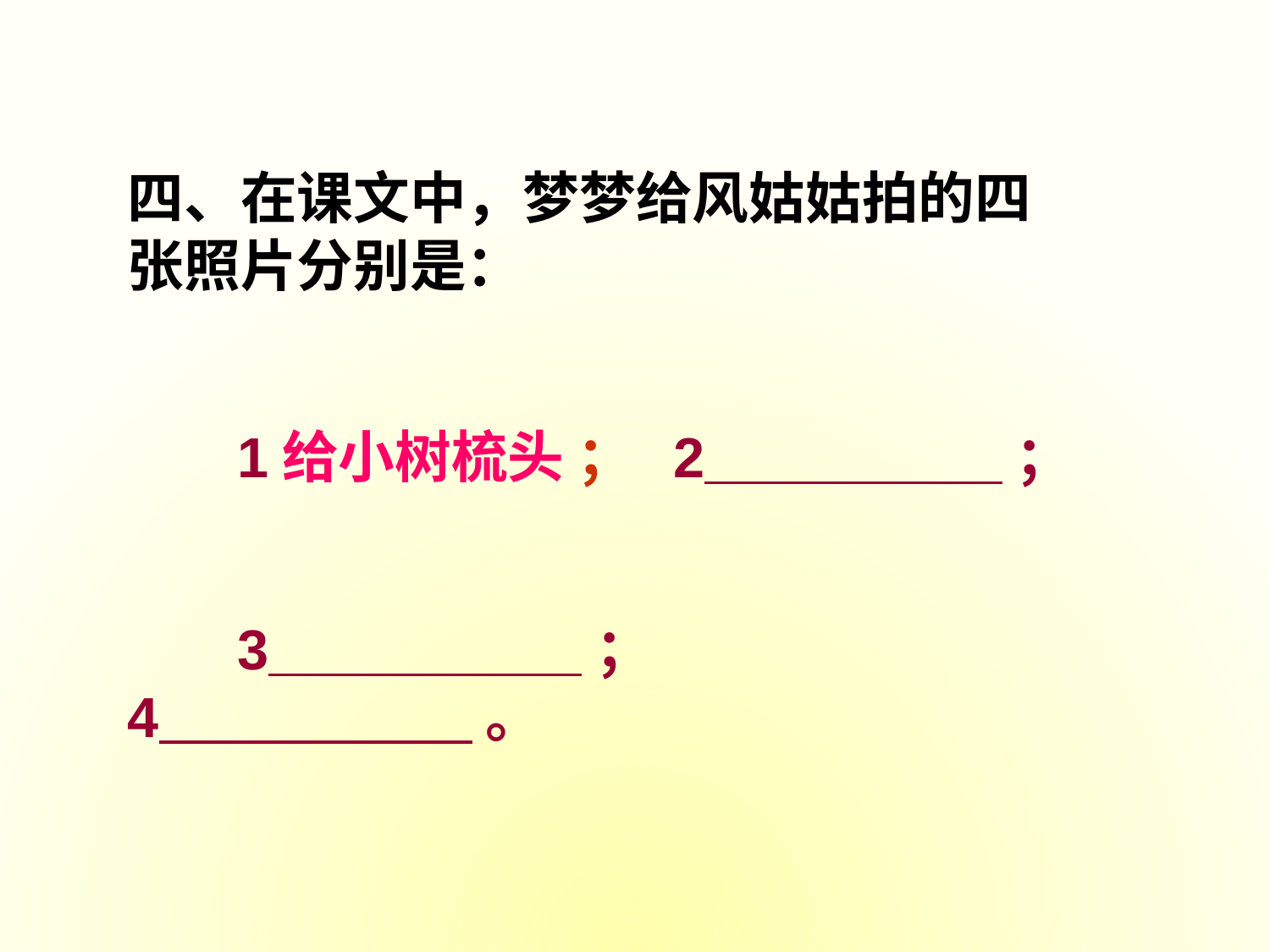

四、在课文中，梦梦给风姑姑拍的四张照片分别是：

       1给小树梳头 ；  2                   ；

       3                    ； 4                    。